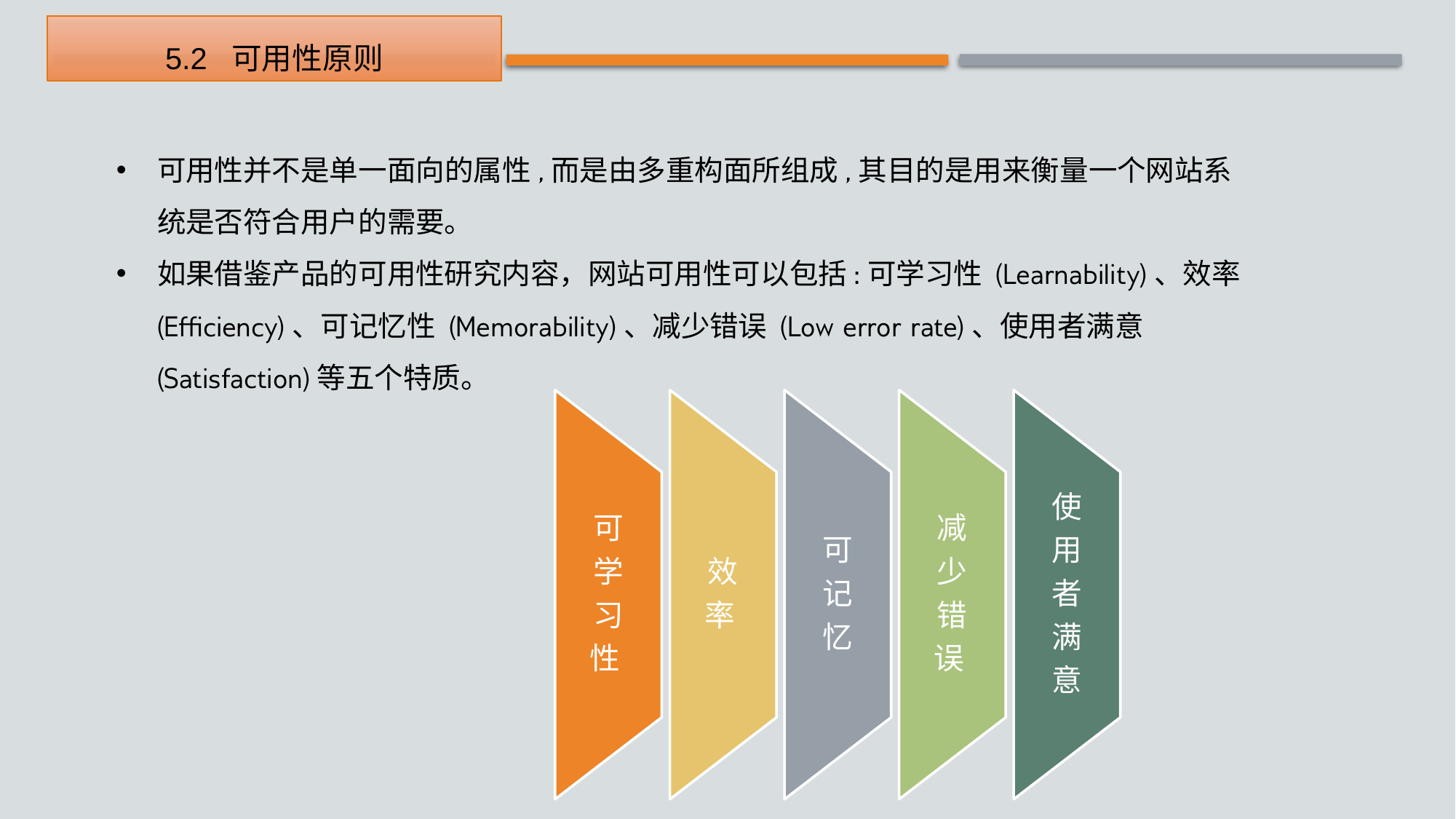

5.2  可用性原则
可用性并不是单一面向的属性,而是由多重构面所组成,其目的是用来衡量一个网站系统是否符合用户的需要。
如果借鉴产品的可用性研究内容，网站可用性可以包括:可学习性 (Learnability)、效率 (Efficiency)、可记忆性 (Memorability)、减少错误 (Low error rate)、使用者满意(Satisfaction)等五个特质。
可
学
习
性
效
率
可
记
忆
减
少
错
误
使
用
者
满
意